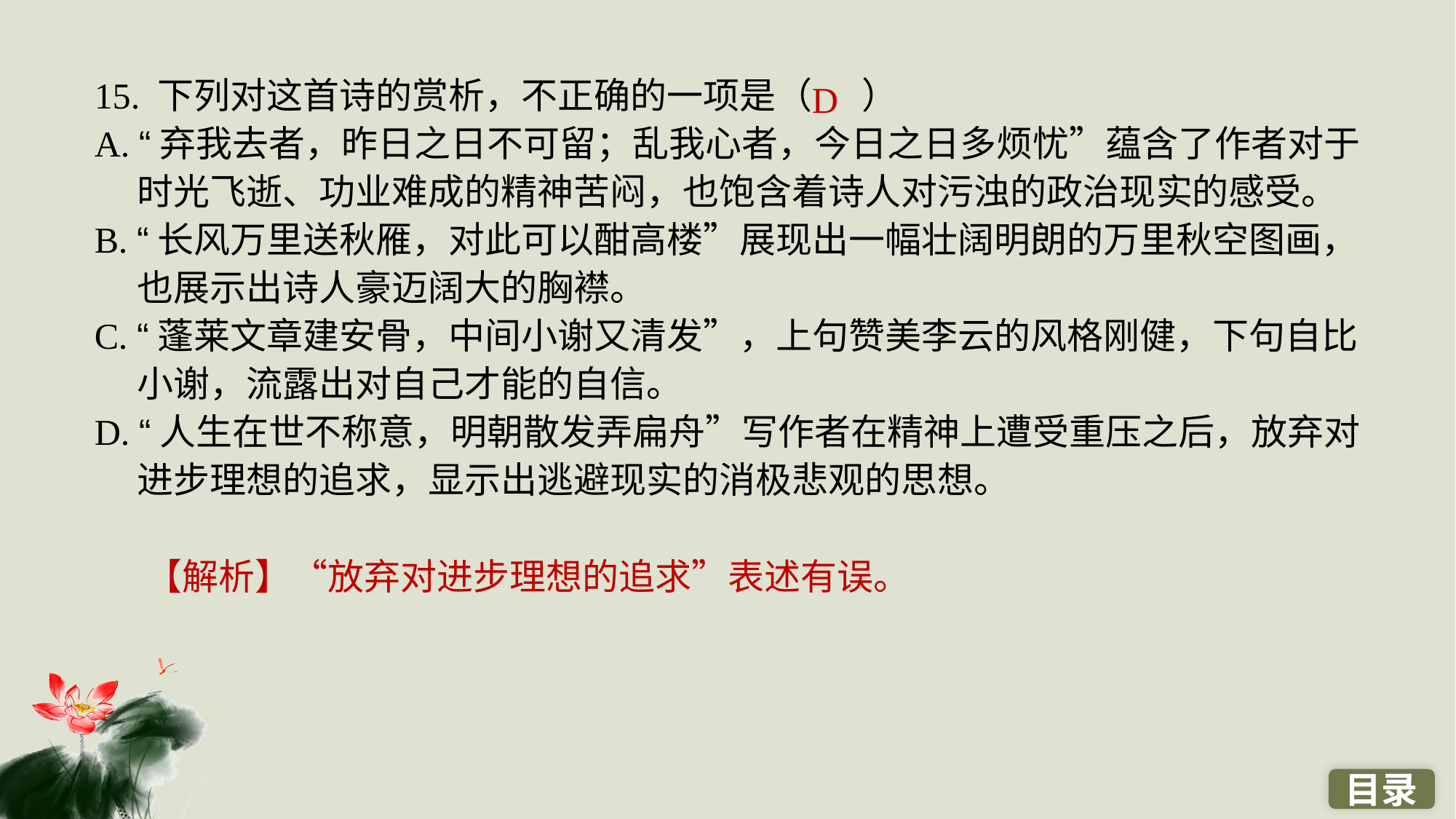

15. 下列对这首诗的赏析，不正确的一项是（      ）
A. “弃我去者，昨日之日不可留；乱我心者，今日之日多烦忧”蕴含了作者对于时光飞逝、功业难成的精神苦闷，也饱含着诗人对污浊的政治现实的感受。
B. “长风万里送秋雁，对此可以酣高楼”展现出一幅壮阔明朗的万里秋空图画，也展示出诗人豪迈阔大的胸襟。
C. “蓬莱文章建安骨，中间小谢又清发”，上句赞美李云的风格刚健，下句自比小谢，流露出对自己才能的自信。
D. “人生在世不称意，明朝散发弄扁舟”写作者在精神上遭受重压之后，放弃对进步理想的追求，显示出逃避现实的消极悲观的思想。
D
【解析】“放弃对进步理想的追求”表述有误。